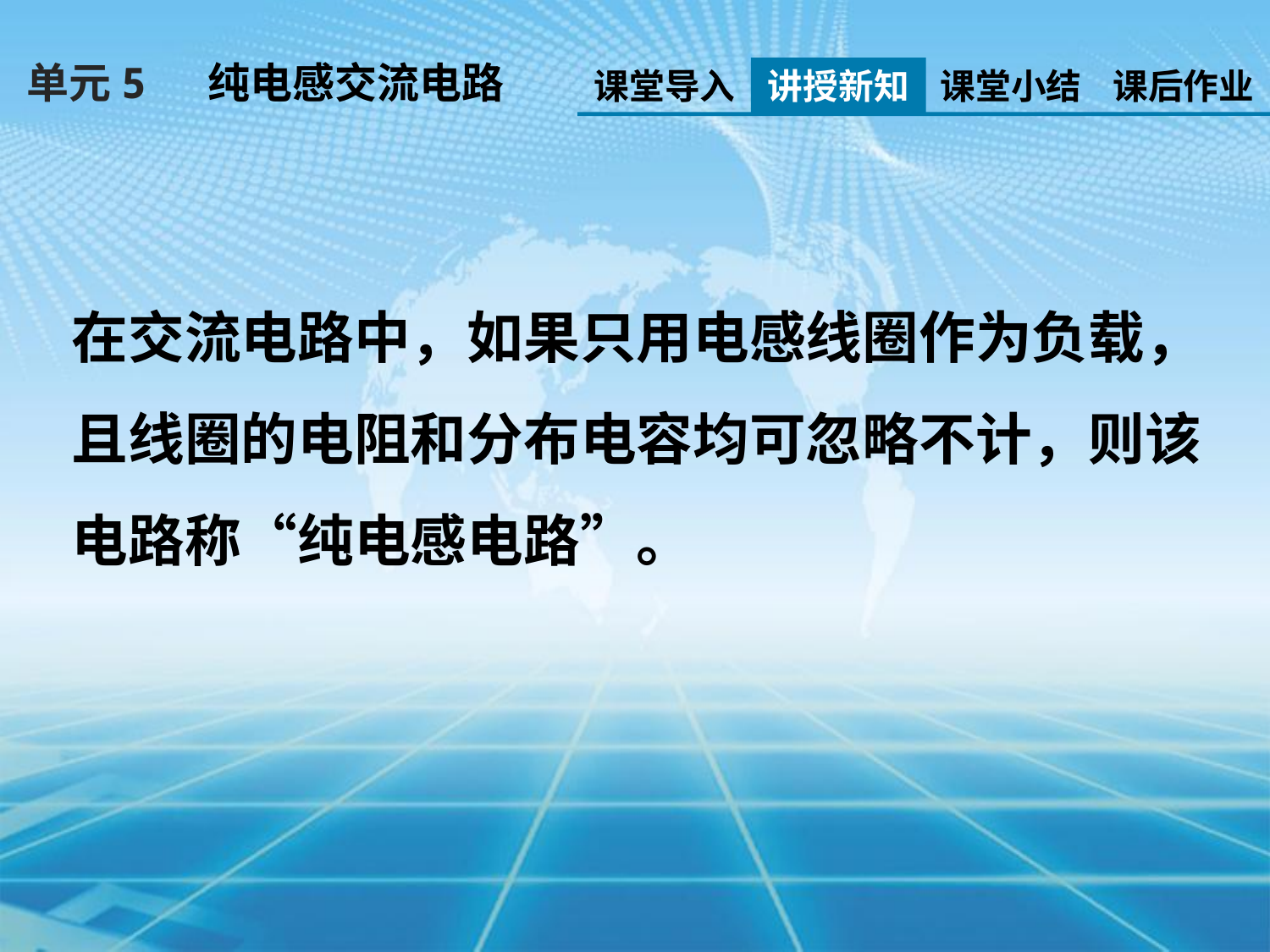

单元5  纯电感交流电路
课堂导入
讲授新知
课堂小结
课后作业
在交流电路中，如果只用电感线圈作为负载，且线圈的电阻和分布电容均可忽略不计，则该电路称“纯电感电路”。